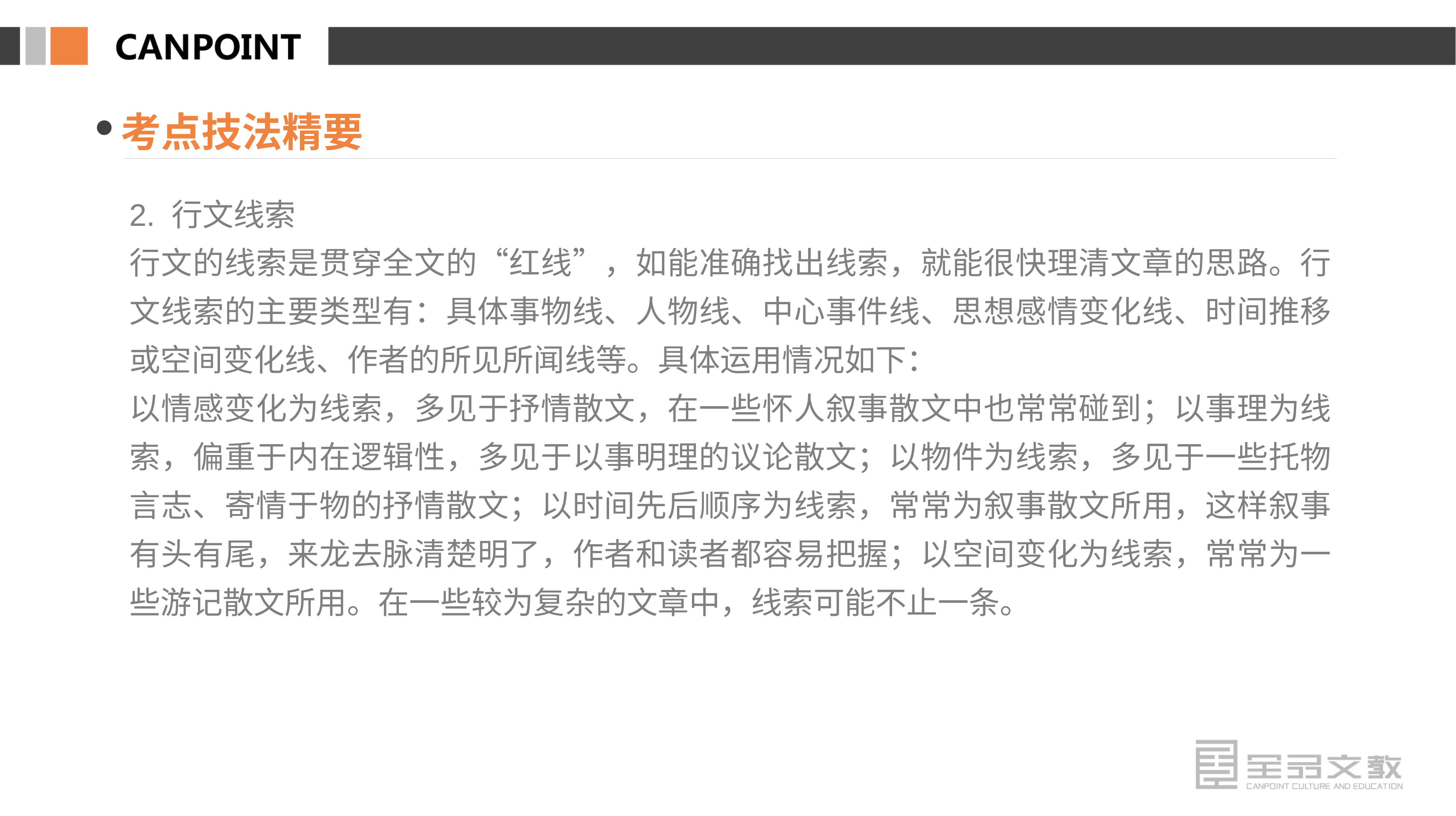

考点技法精要

2. 行文线索
行文的线索是贯穿全文的“红线”，如能准确找出线索，就能很快理清文章的思路。行文线索的主要类型有：具体事物线、人物线、中心事件线、思想感情变化线、时间推移或空间变化线、作者的所见所闻线等。具体运用情况如下：
以情感变化为线索，多见于抒情散文，在一些怀人叙事散文中也常常碰到；以事理为线索，偏重于内在逻辑性，多见于以事明理的议论散文；以物件为线索，多见于一些托物言志、寄情于物的抒情散文；以时间先后顺序为线索，常常为叙事散文所用，这样叙事有头有尾，来龙去脉清楚明了，作者和读者都容易把握；以空间变化为线索，常常为一些游记散文所用。在一些较为复杂的文章中，线索可能不止一条。